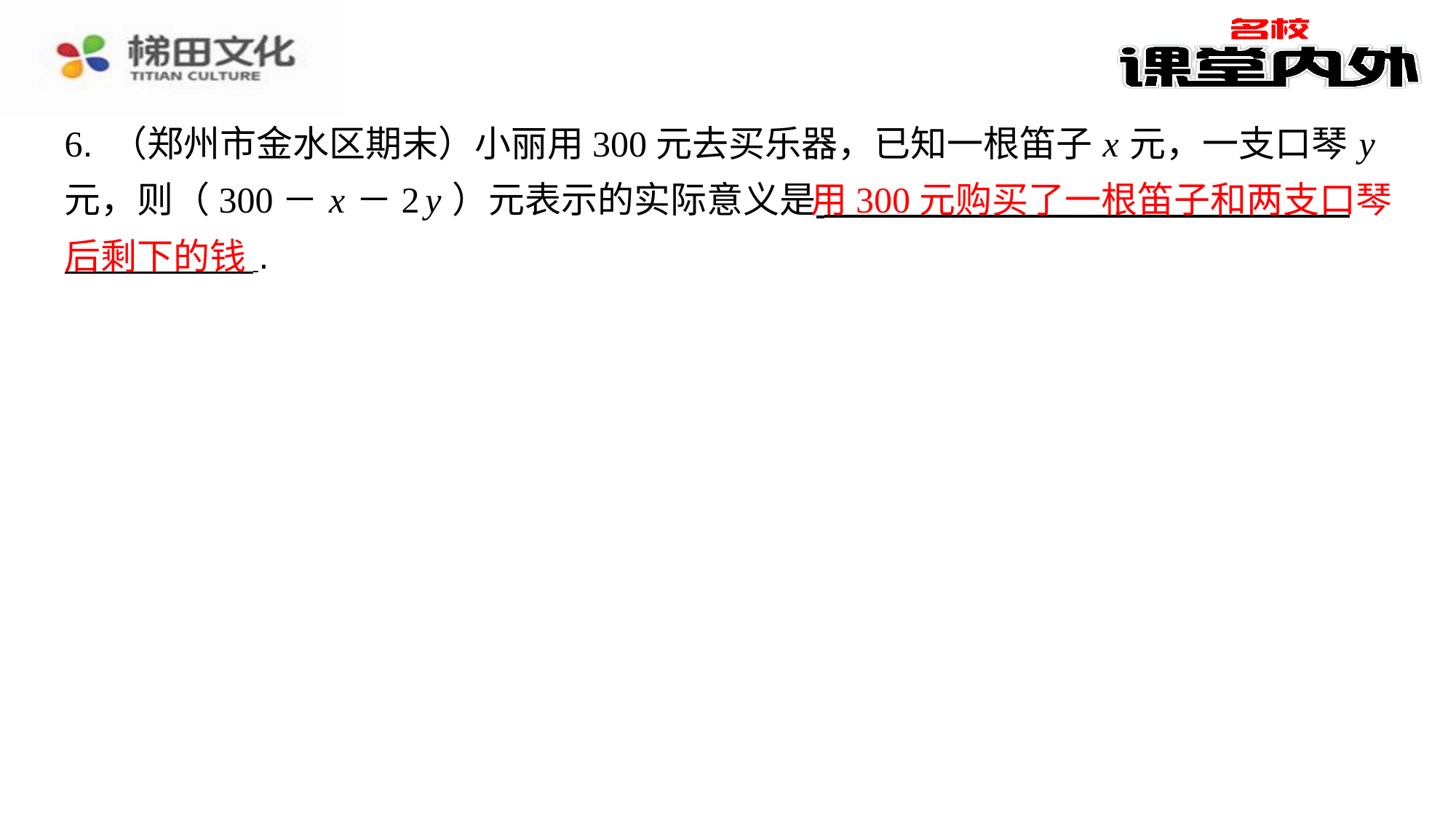

6. （郑州市金水区期末）小丽用300元去买乐器，已知一根笛子 x 元，一支口琴 y
元，则（300－ x －2 y ）元表示的实际意义是                                                                                ⁠
                             ⁠.
用300元购买了一根笛子和两支口琴
后剩下的钱